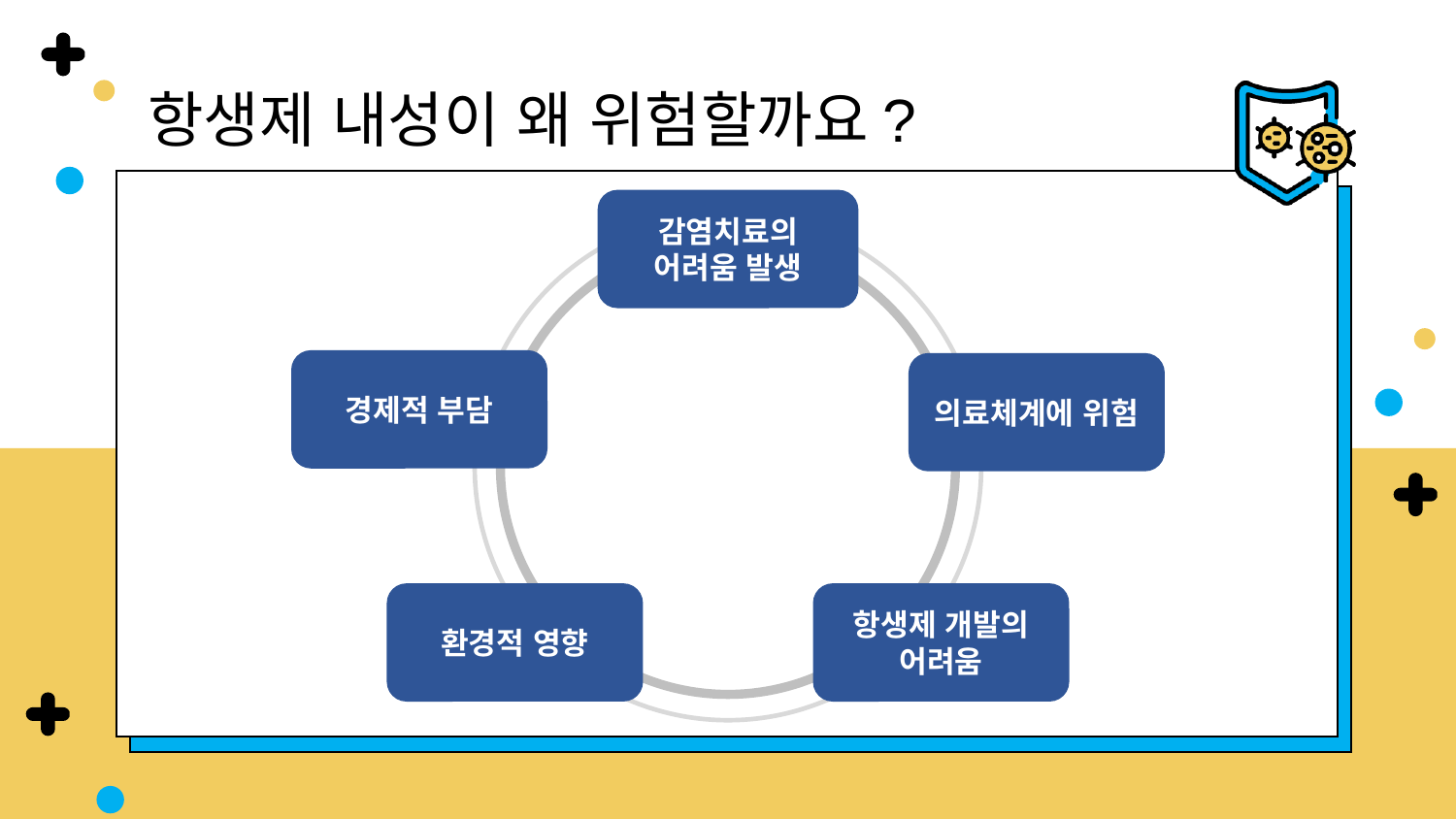

항생제 내성이 왜 위험할까요?
감염치료의 어려움 발생

경제적 부담
의료체계에 위험
환경적 영향
항생제 개발의 어려움